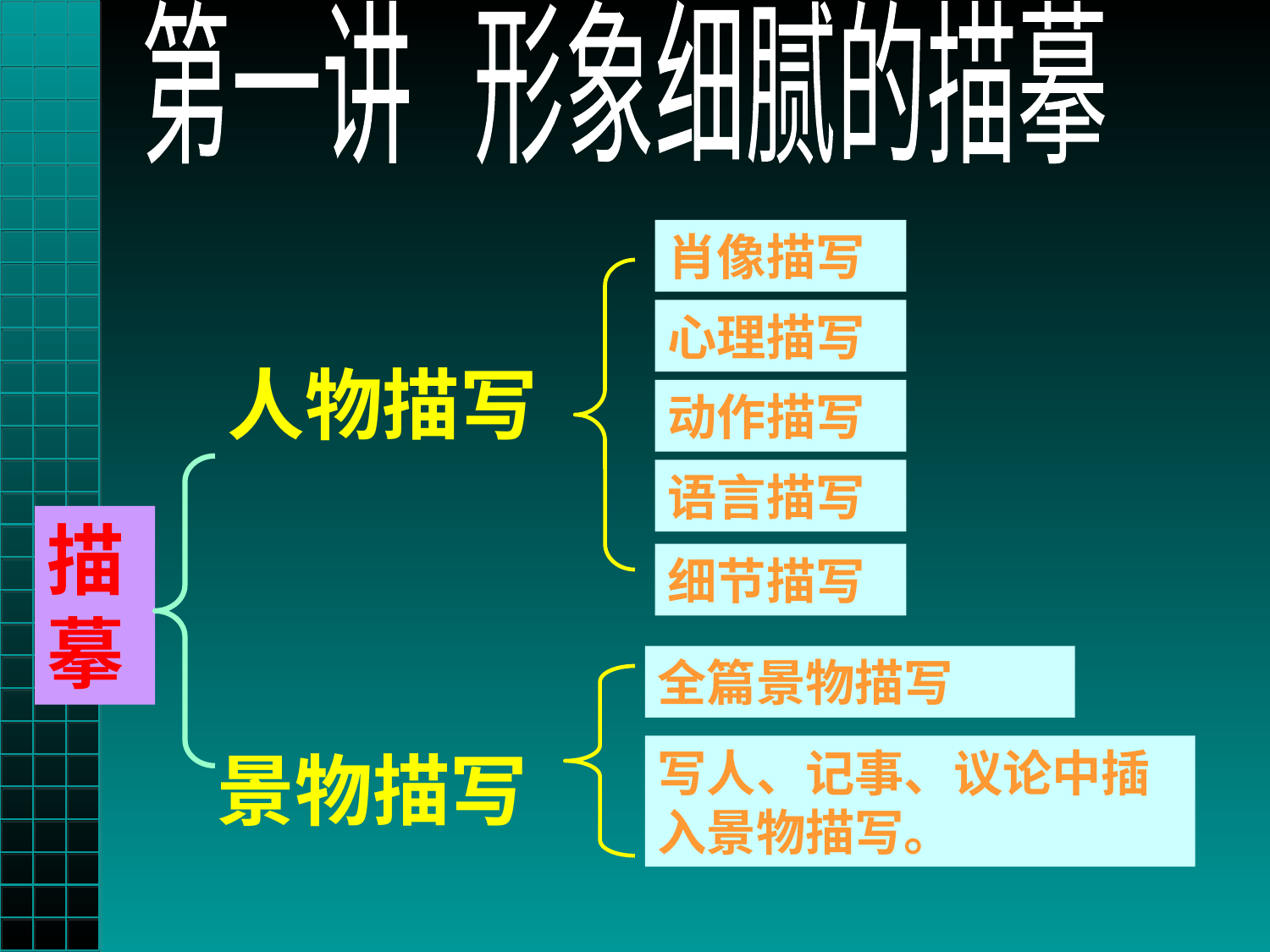

第一讲   形象细腻的描摹
肖像描写

心理描写
人物描写
动作描写

语言描写
描摹
细节描写
全篇景物描写

景物描写
写人、记事、议论中插入景物描写。